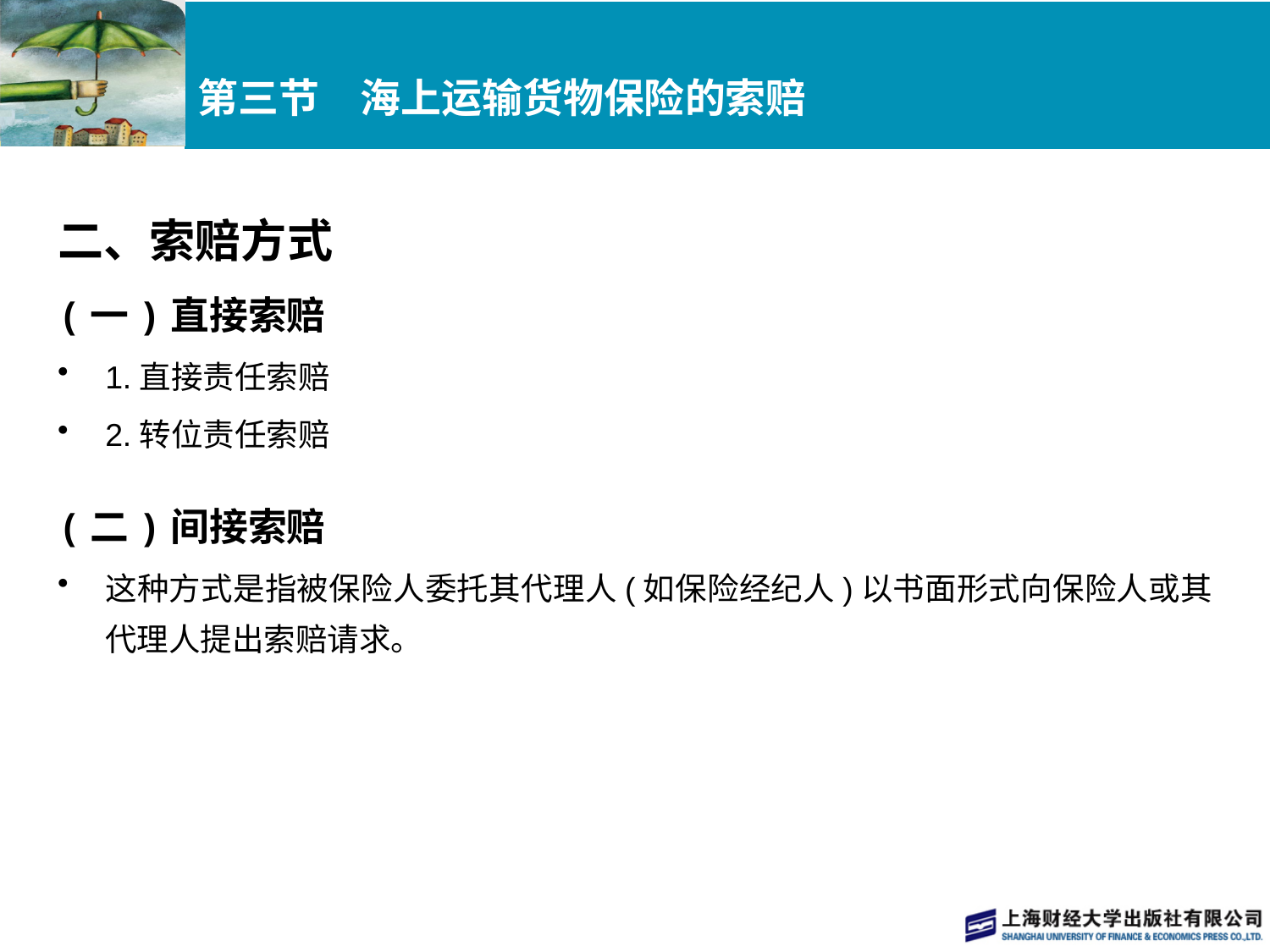

# 第三节　海上运输货物保险的索赔
二、索赔方式
(一)直接索赔
1.直接责任索赔
2.转位责任索赔

(二)间接索赔
这种方式是指被保险人委托其代理人(如保险经纪人)以书面形式向保险人或其代理人提出索赔请求。